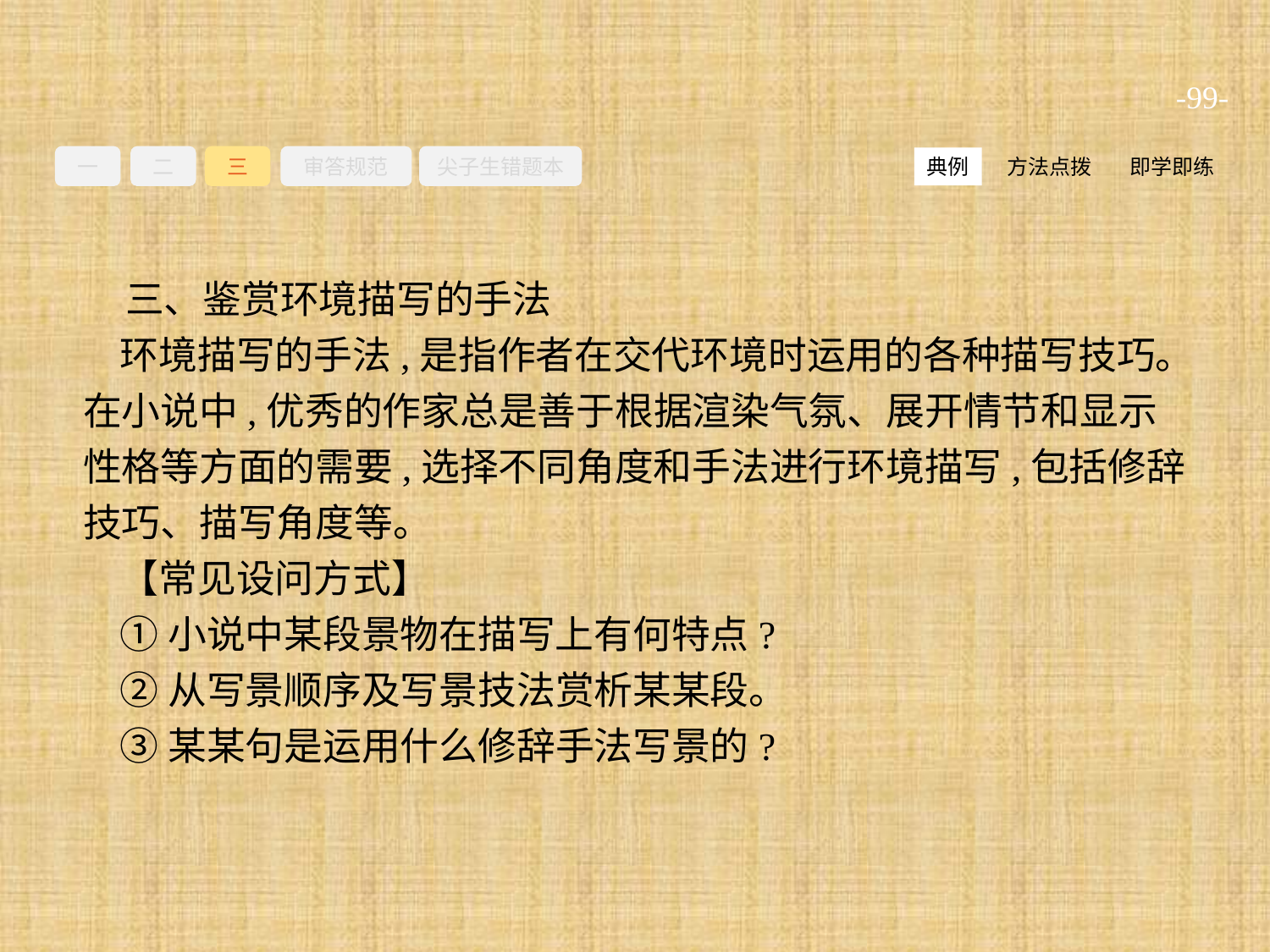

-99-
一
二
三
审答规范
尖子生错题本
方法点拨
即学即练
典例
三、鉴赏环境描写的手法
环境描写的手法,是指作者在交代环境时运用的各种描写技巧。在小说中,优秀的作家总是善于根据渲染气氛、展开情节和显示性格等方面的需要,选择不同角度和手法进行环境描写,包括修辞技巧、描写角度等。
【常见设问方式】
①小说中某段景物在描写上有何特点?
②从写景顺序及写景技法赏析某某段。
③某某句是运用什么修辞手法写景的?